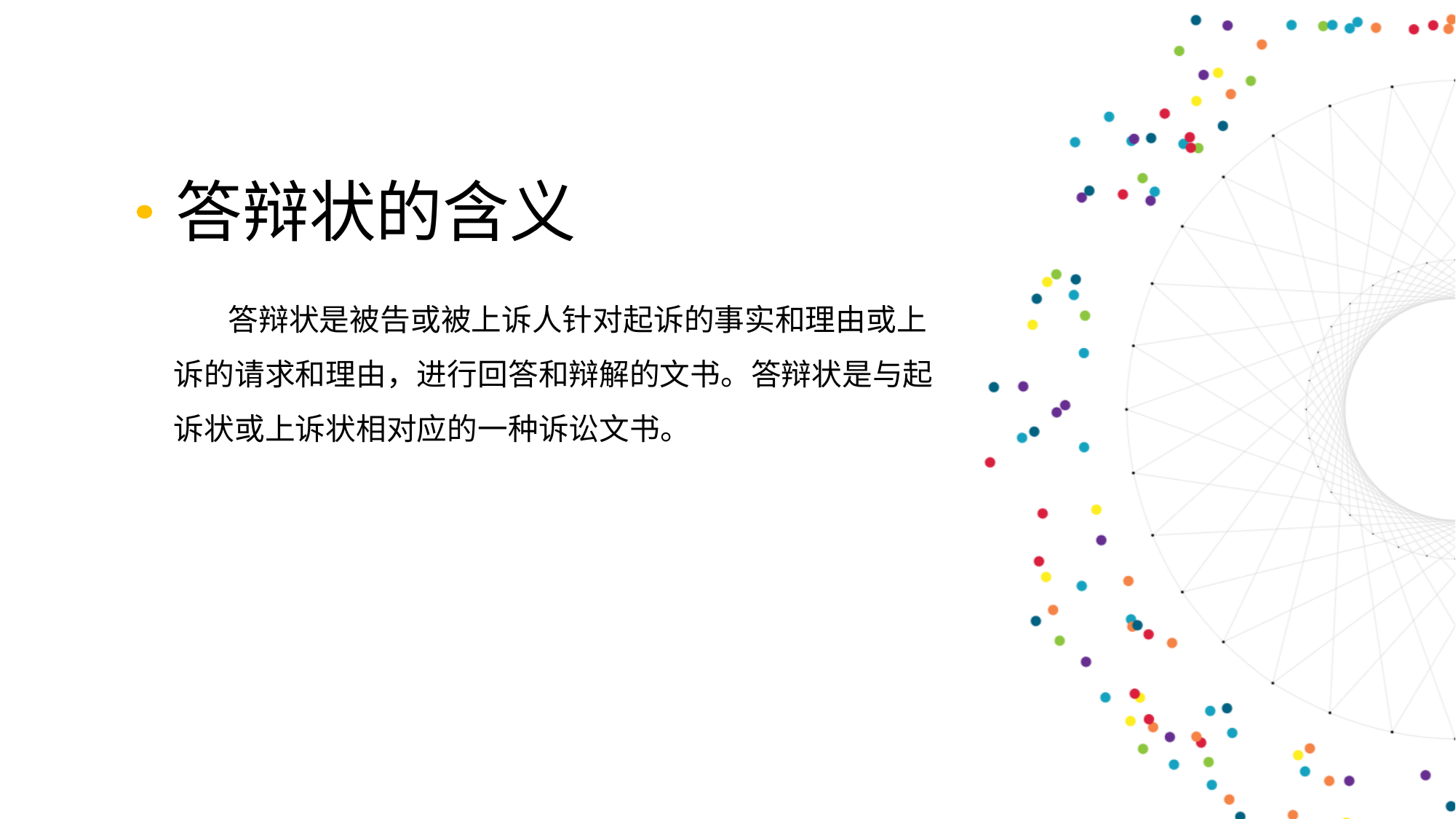

答辩状的含义

       答辩状是被告或被上诉人针对起诉的事实和理由或上诉的请求和理由，进行回答和辩解的文书。答辩状是与起诉状或上诉状相对应的一种诉讼文书。